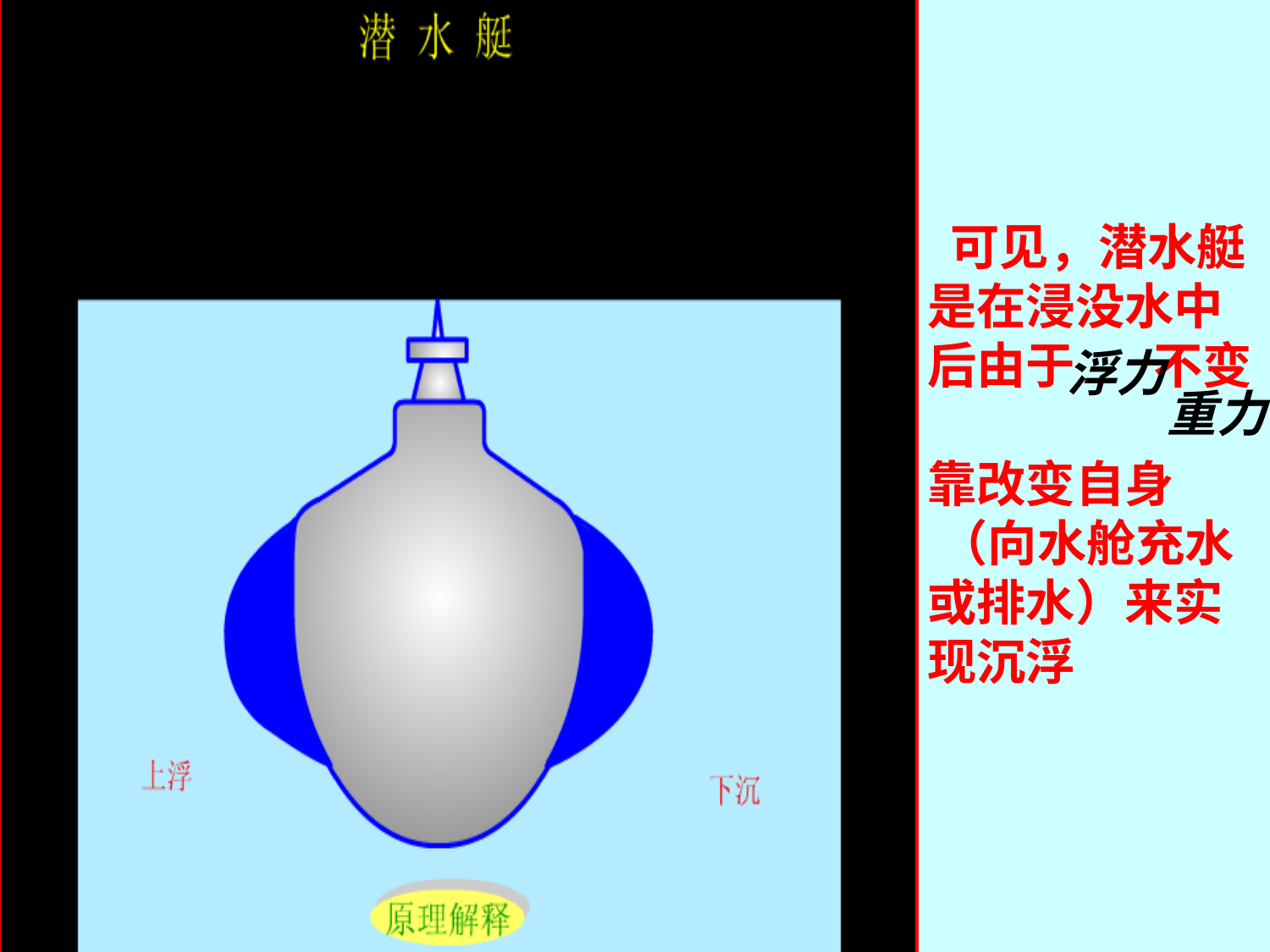

可见，潜水艇是在浸没水中后由于       不变                                靠改变自身          （向水舱充水或排水）来实现沉浮

浮力
重力